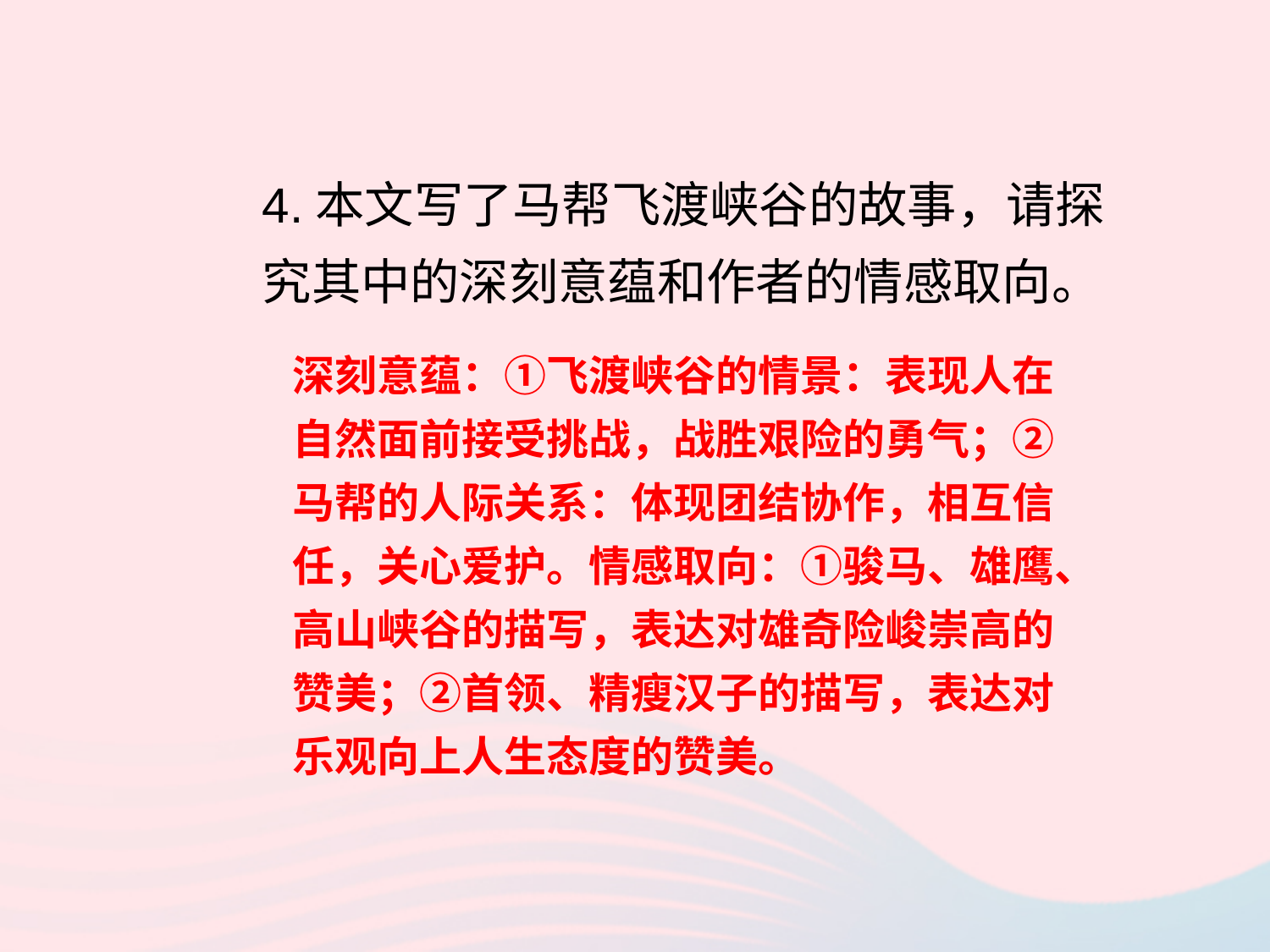

4.本文写了马帮飞渡峡谷的故事，请探究其中的深刻意蕴和作者的情感取向。
深刻意蕴：①飞渡峡谷的情景：表现人在自然面前接受挑战，战胜艰险的勇气；②马帮的人际关系：体现团结协作，相互信任，关心爱护。情感取向：①骏马、雄鹰、高山峡谷的描写，表达对雄奇险峻崇高的赞美；②首领、精瘦汉子的描写，表达对乐观向上人生态度的赞美。